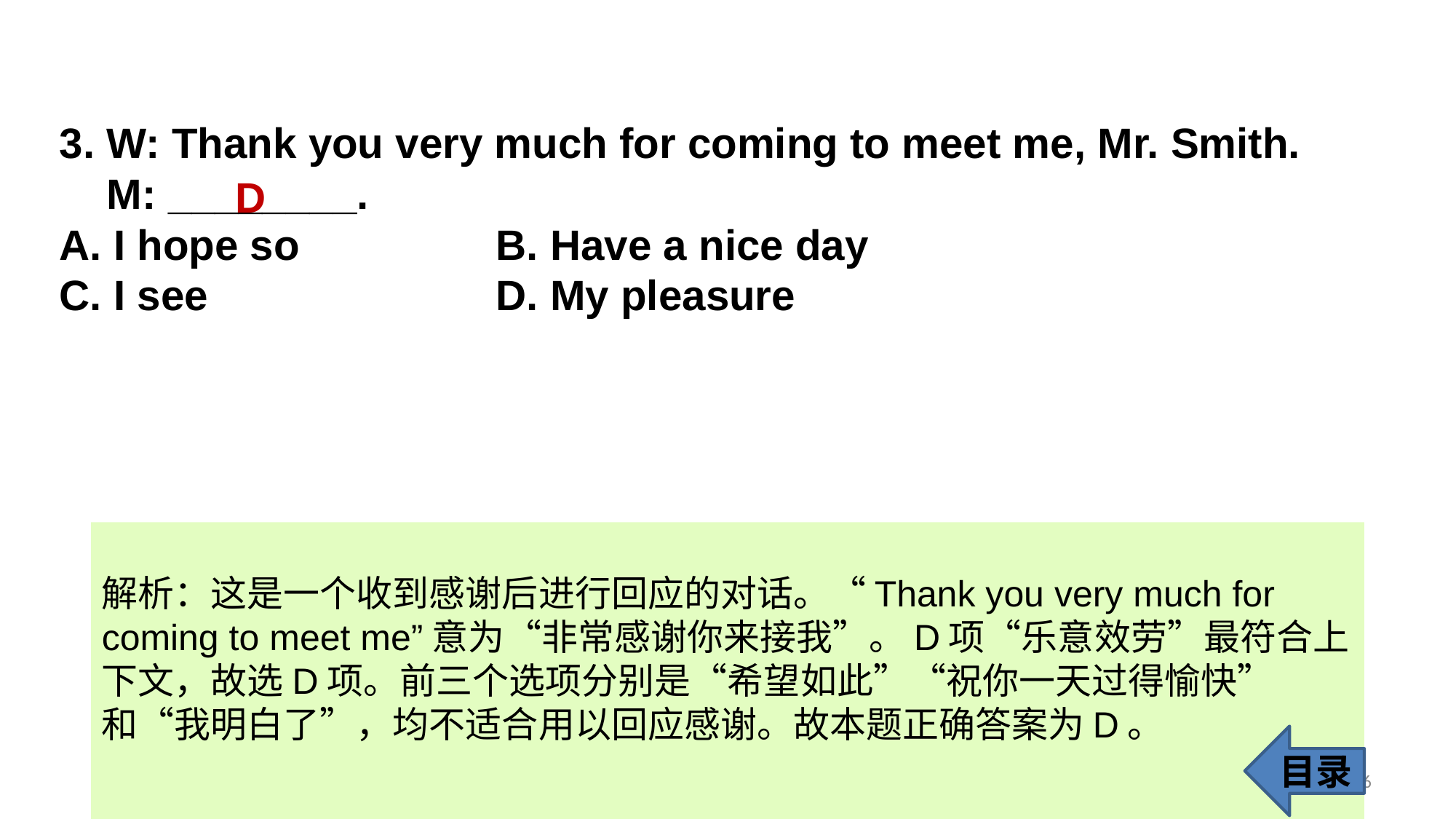

3. W: Thank you very much for coming to meet me, Mr. Smith.
    M: ________.
A. I hope so 		B. Have a nice day
C. I see 			D. My pleasure
D

解析：这是一个收到感谢后进行回应的对话。“Thank you very much for coming to meet me”意为“非常感谢你来接我”。D项“乐意效劳”最符合上下文，故选D项。前三个选项分别是“希望如此”“祝你一天过得愉快”
和“我明白了”，均不适合用以回应感谢。故本题正确答案为D。
目录
6